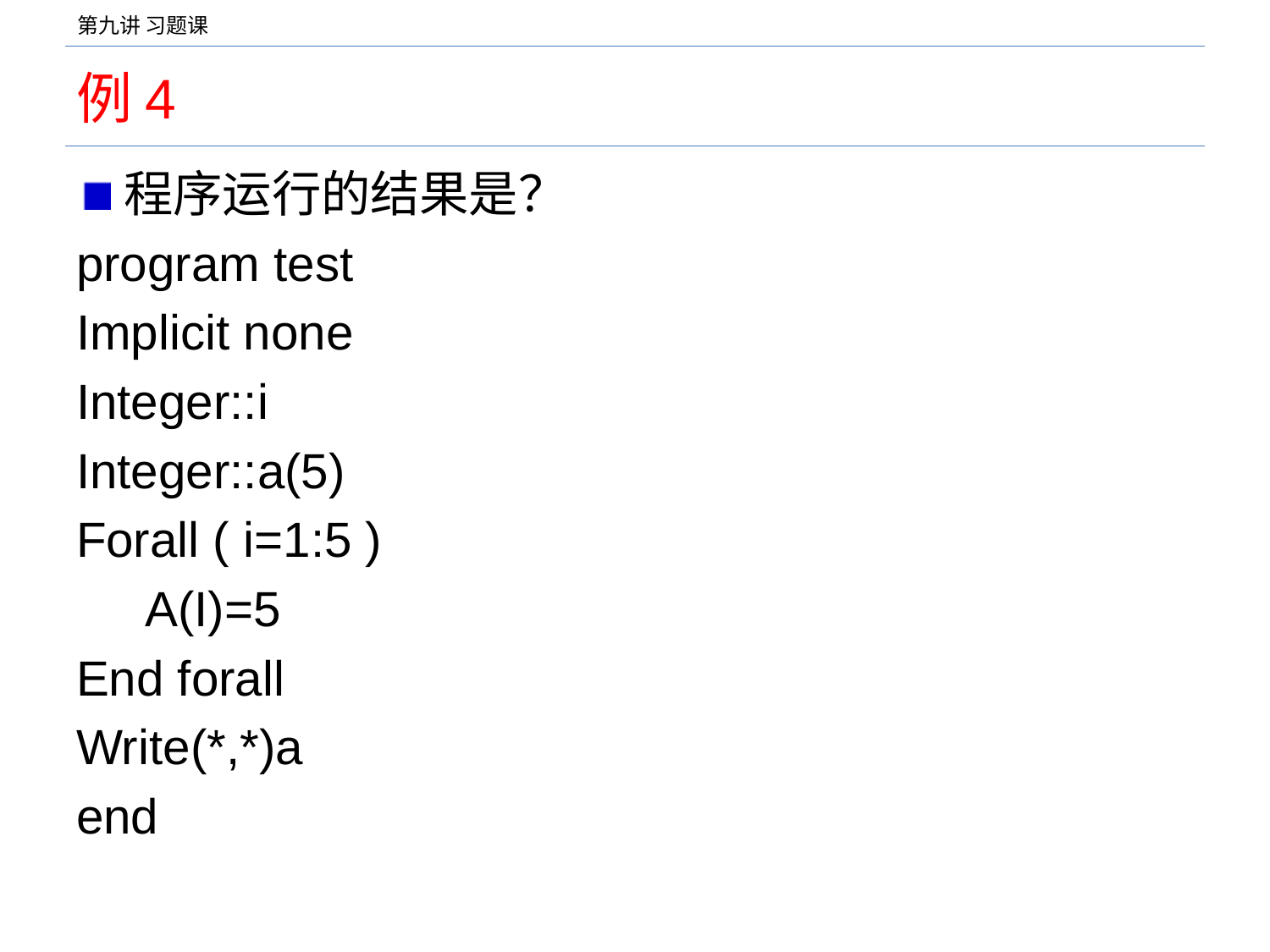

# 例4
程序运行的结果是？
program test
Implicit none
Integer::i
Integer::a(5)
Forall ( i=1:5 )
     A(I)=5
End forall
Write(*,*)a
end